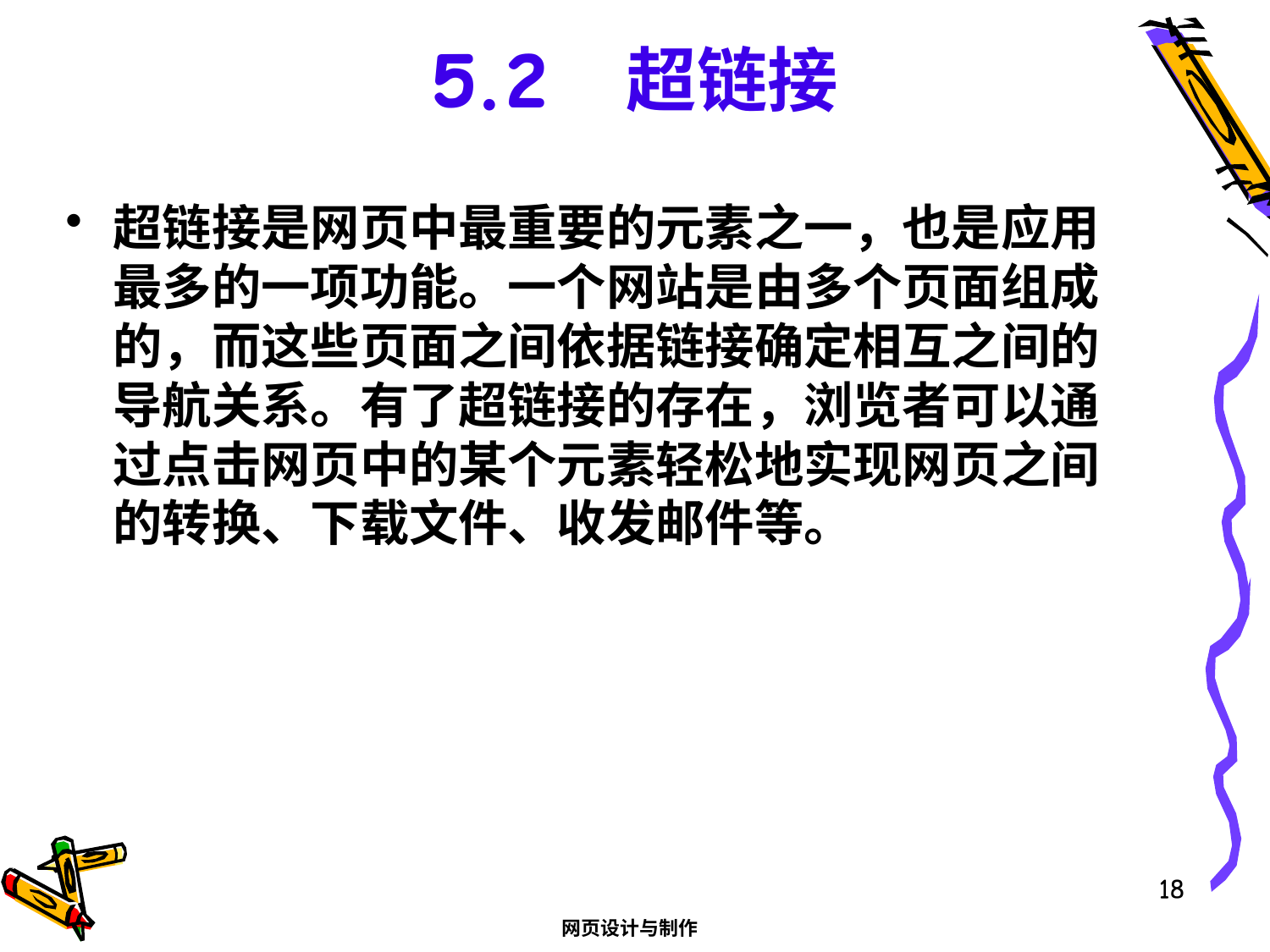

# 5.2  超链接
超链接是网页中最重要的元素之一，也是应用最多的一项功能。一个网站是由多个页面组成的，而这些页面之间依据链接确定相互之间的导航关系。有了超链接的存在，浏览者可以通过点击网页中的某个元素轻松地实现网页之间的转换、下载文件、收发邮件等。

18
网页设计与制作